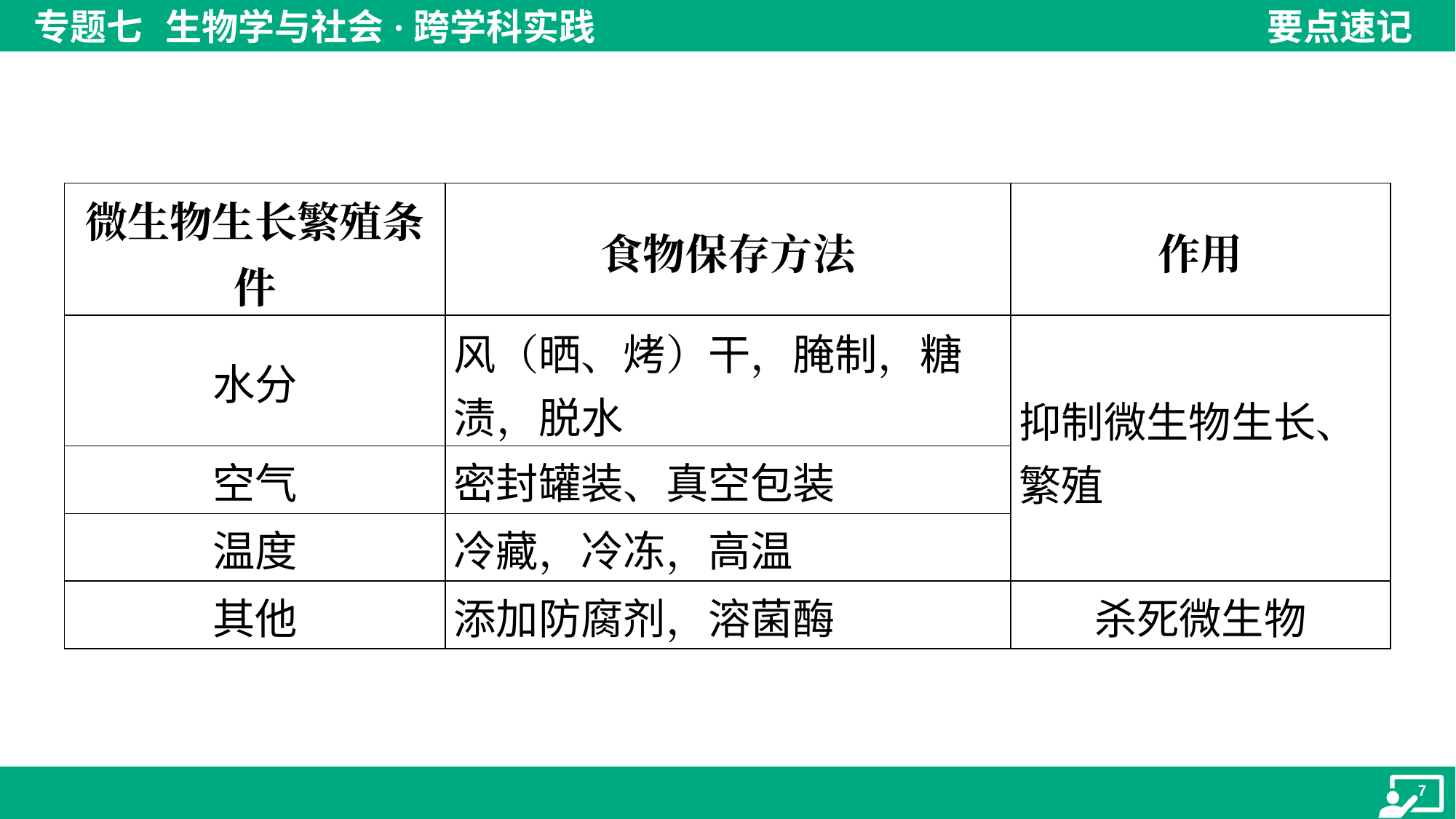

| 微生物生长繁殖条 件 | 食物保存方法 | 作用 |
| --- | --- | --- |
| 水分 | 风（晒、烤）干，腌制，糖 渍，脱水 | 抑制微生物生长、 繁殖 |
| 空气 | 密封罐装、真空包装 |  |
| 温度 | 冷藏，冷冻，高温 |  |
| 其他 | 添加防腐剂，溶菌酶 | 杀死微生物 |